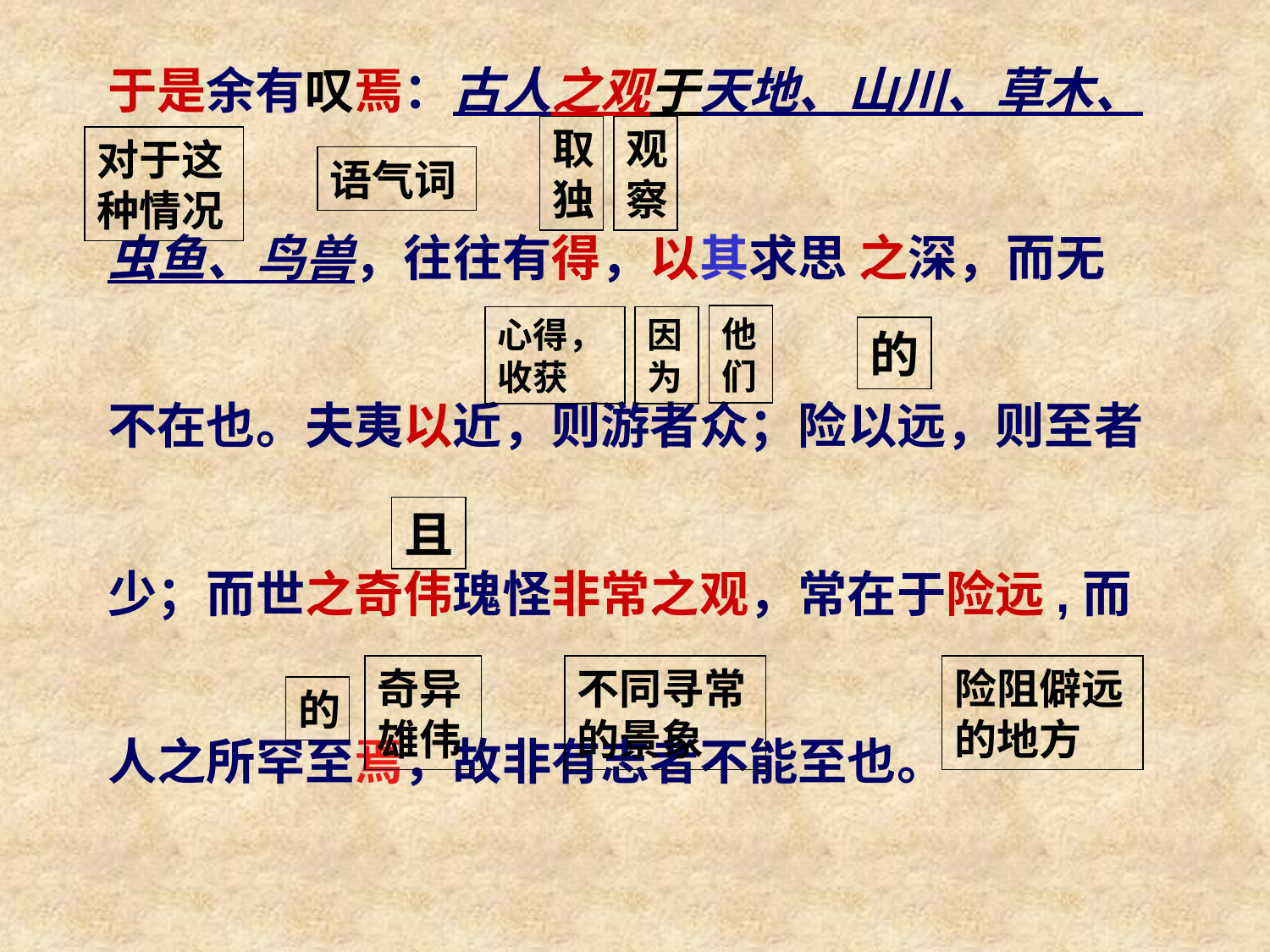

于是余有叹焉：古人之观于天地、山川、草木、

虫鱼、鸟兽，往往有得，以其求思 之深，而无

不在也。夫夷以近，则游者众；险以远，则至者

少；而世之奇伟瑰怪非常之观，常在于险远,而

人之所罕至焉，故非有志者不能至也。
取独
观察
对于这种情况
语气词
他们
心得，收获
因为
的
且

奇异雄伟
不同寻常的景象
险阻僻远的地方
的